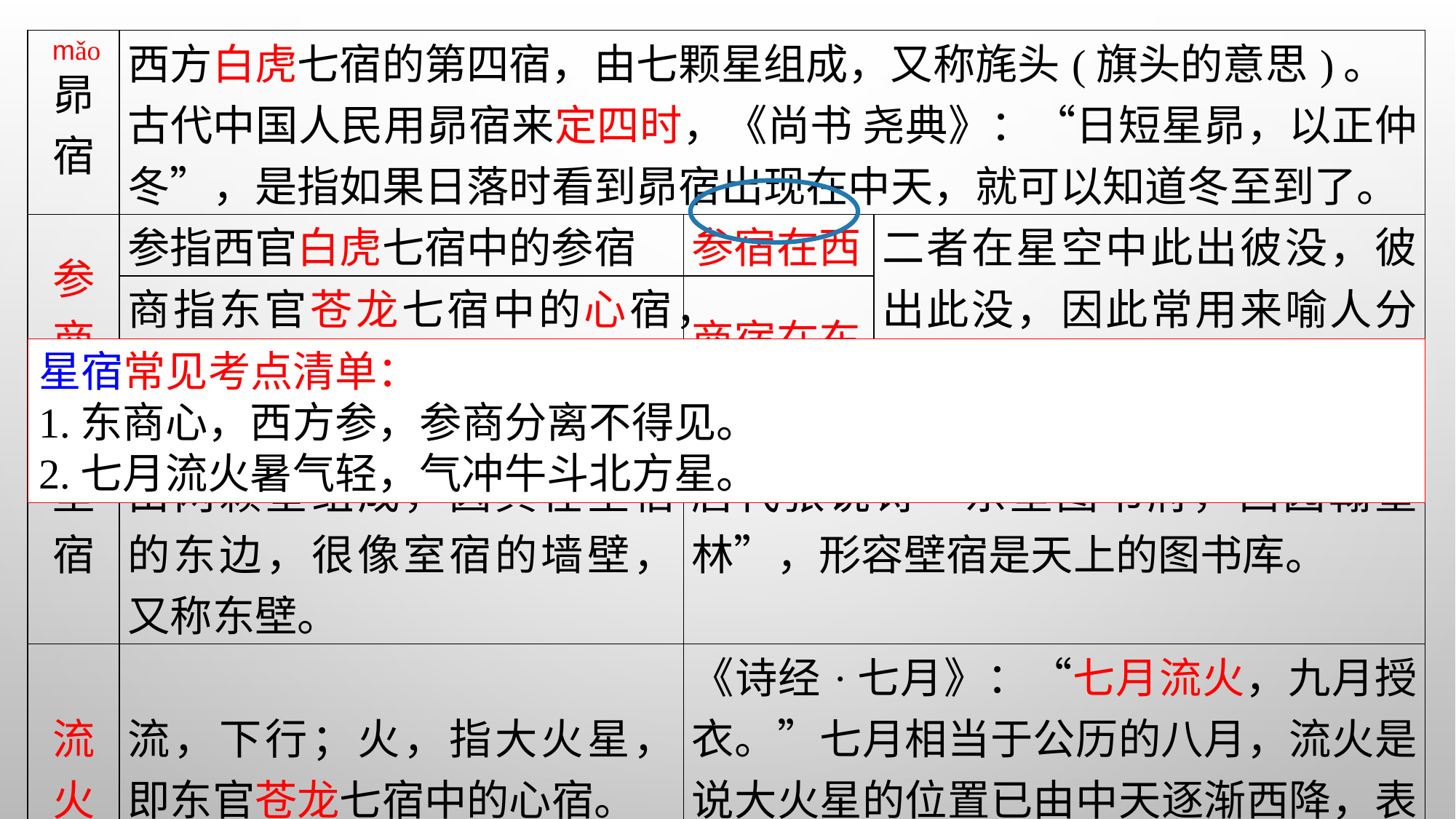

mǎo
| 昴宿 | 西方白虎七宿的第四宿，由七颗星组成，又称旄头(旗头的意思)。 古代中国人民用昴宿来定四时，《尚书 尧典》：“日短星昴，以正仲冬”，是指如果日落时看到昴宿出现在中天，就可以知道冬至到了。 |  |  |
| --- | --- | --- | --- |
| 参商 | 参指西官白虎七宿中的参宿 | 参宿在西 | 二者在星空中此出彼没，彼出此没，因此常用来喻人分离不得相见。 |
|  | 商指东官苍龙七宿中的心宿，是心宿的别称 | 商宿在东 |  |
| 壁宿 | 指北官玄武七宿中的第七宿，由两颗星组成，因其在室宿的东边，很像室宿的墙壁，又称东壁。 | 唐代张说诗“东壁图书府，西园翰墨林”，形容壁宿是天上的图书库。 |  |
| 流火 | 流，下行；火，指大火星，即东官苍龙七宿中的心宿。 | 《诗经·七月》：“七月流火，九月授衣。”七月相当于公历的八月，流火是说大火星的位置已由中天逐渐西降，表明暑气已退。 |  |

星宿常见考点清单：
1.东商心，西方参，参商分离不得见。
2.七月流火暑气轻，气冲牛斗北方星。